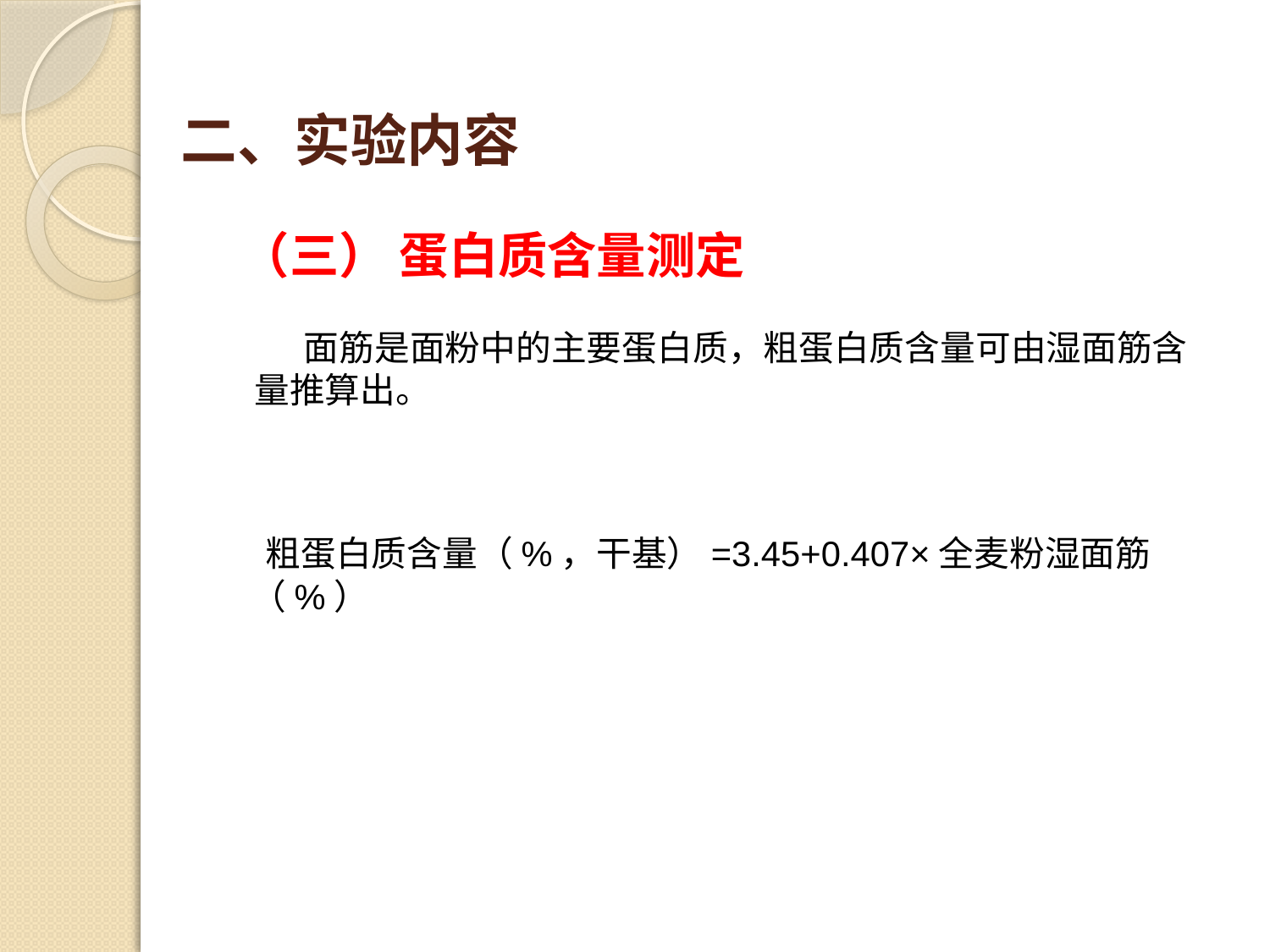

# 二、实验内容
（三） 蛋白质含量测定

面筋是面粉中的主要蛋白质，粗蛋白质含量可由湿面筋含量推算出。

 粗蛋白质含量（%，干基）=3.45+0.407×全麦粉湿面筋（%）